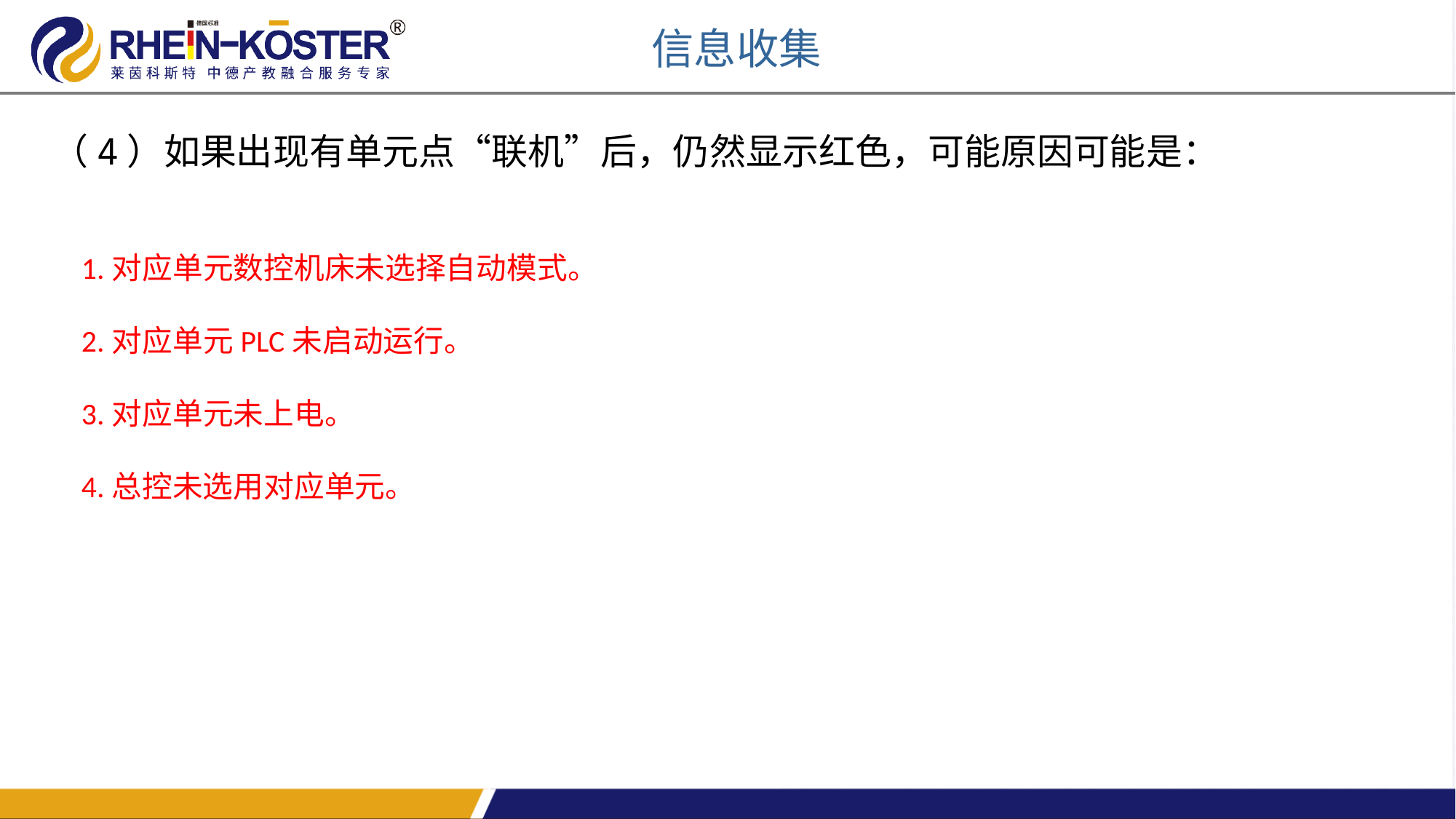

信息收集
（4）如果出现有单元点“联机”后，仍然显示红色，可能原因可能是：
1.对应单元数控机床未选择自动模式。
2.对应单元PLC未启动运行。
3.对应单元未上电。
4.总控未选用对应单元。